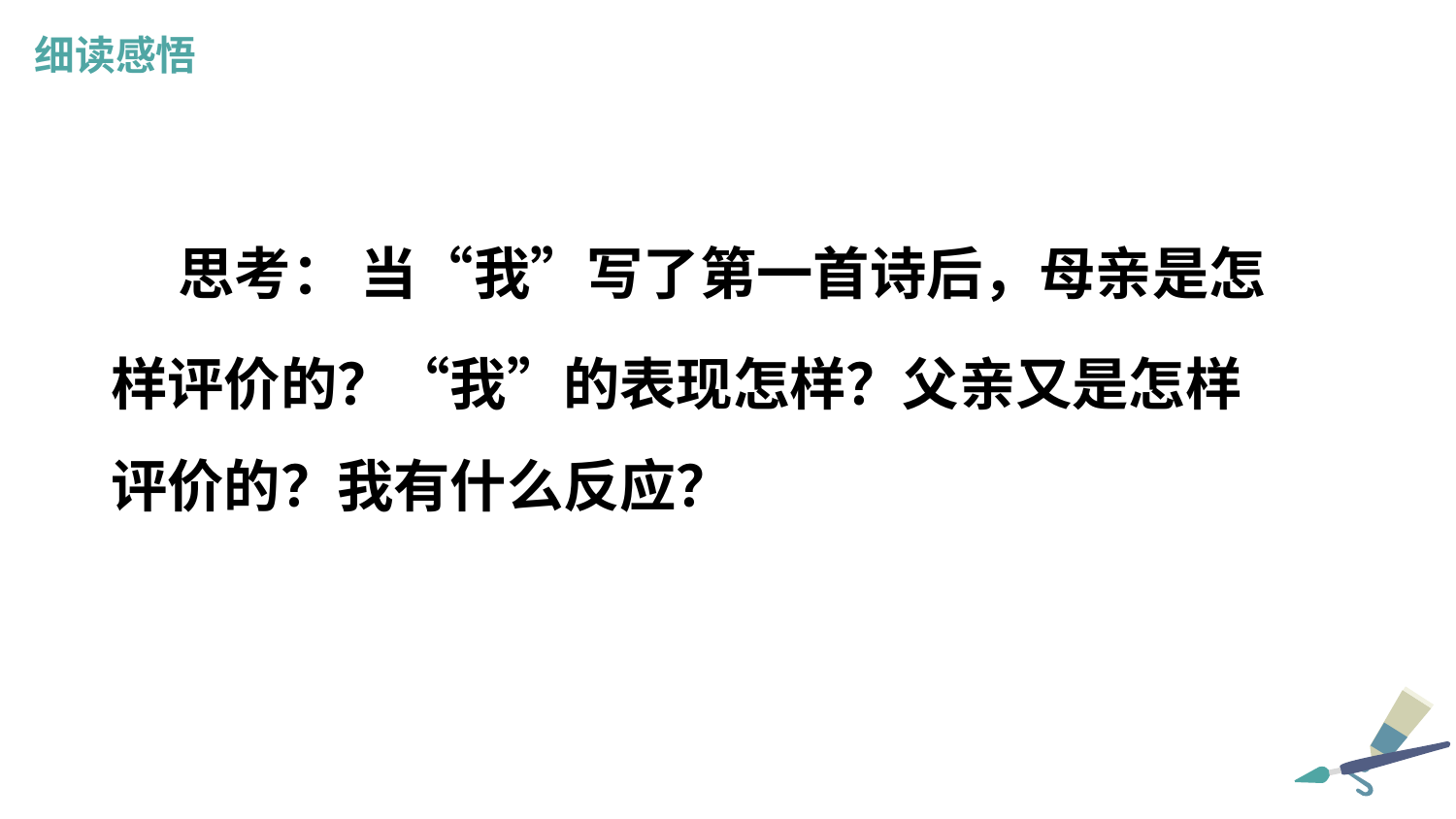

细读感悟
  思考： 当“我”写了第一首诗后，母亲是怎样评价的？“我”的表现怎样？父亲又是怎样评价的？我有什么反应？